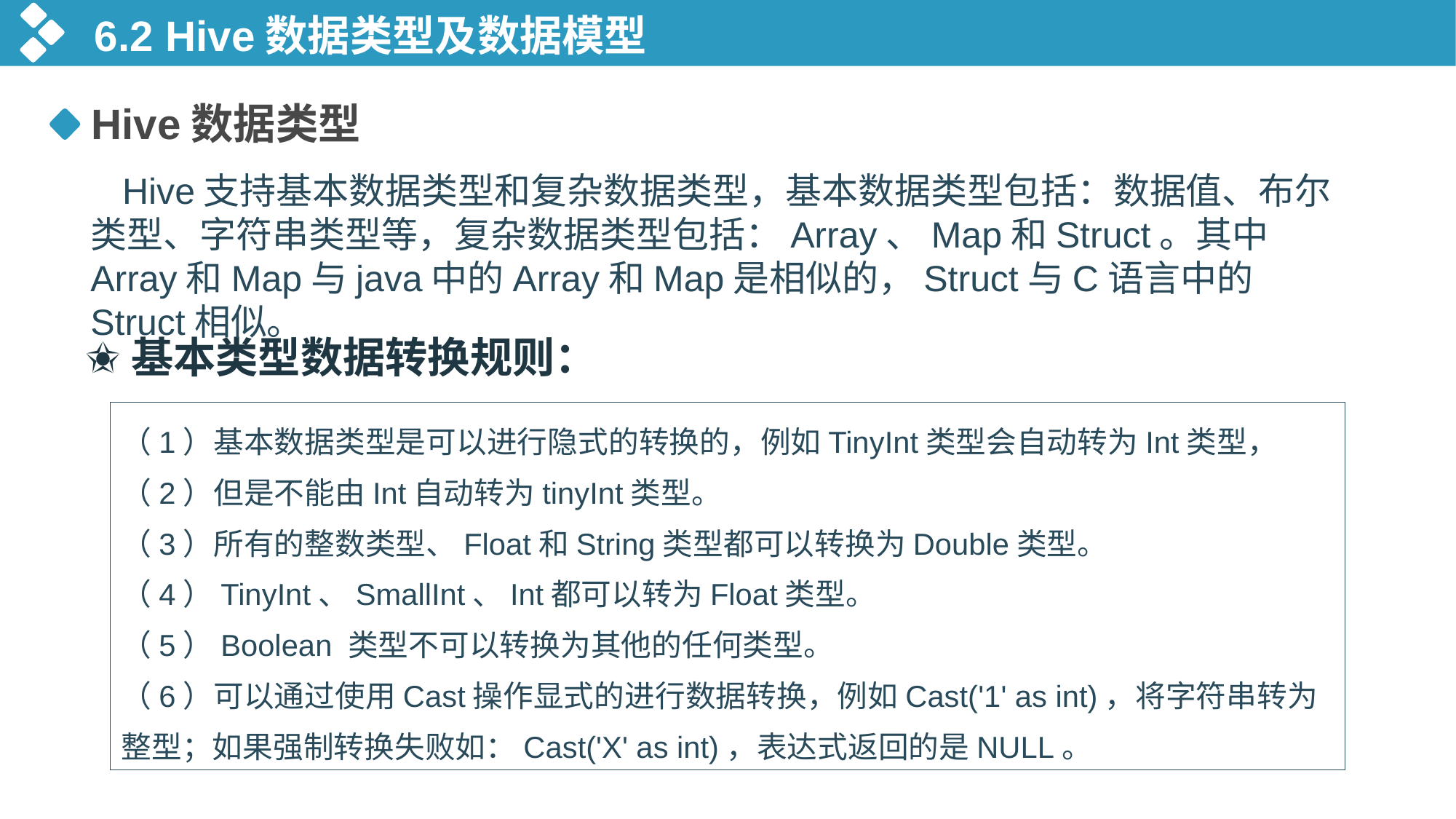

6.2 Hive数据类型及数据模型
Hive数据类型

Hive支持基本数据类型和复杂数据类型，基本数据类型包括：数据值、布尔类型、字符串类型等，复杂数据类型包括：Array、Map和Struct。其中Array和Map与java中的Array和Map是相似的，Struct与C语言中的Struct相似。
✬基本类型数据转换规则：
（1）基本数据类型是可以进行隐式的转换的，例如TinyInt类型会自动转为Int类型，
（2）但是不能由Int自动转为tinyInt类型。
（3）所有的整数类型、Float和String类型都可以转换为Double类型。
（4）TinyInt、SmallInt、Int都可以转为Float类型。
（5）Boolean 类型不可以转换为其他的任何类型。
（6）可以通过使用Cast操作显式的进行数据转换，例如Cast('1' as int)，将字符串转为
整型；如果强制转换失败如：Cast('X' as int)，表达式返回的是NULL。